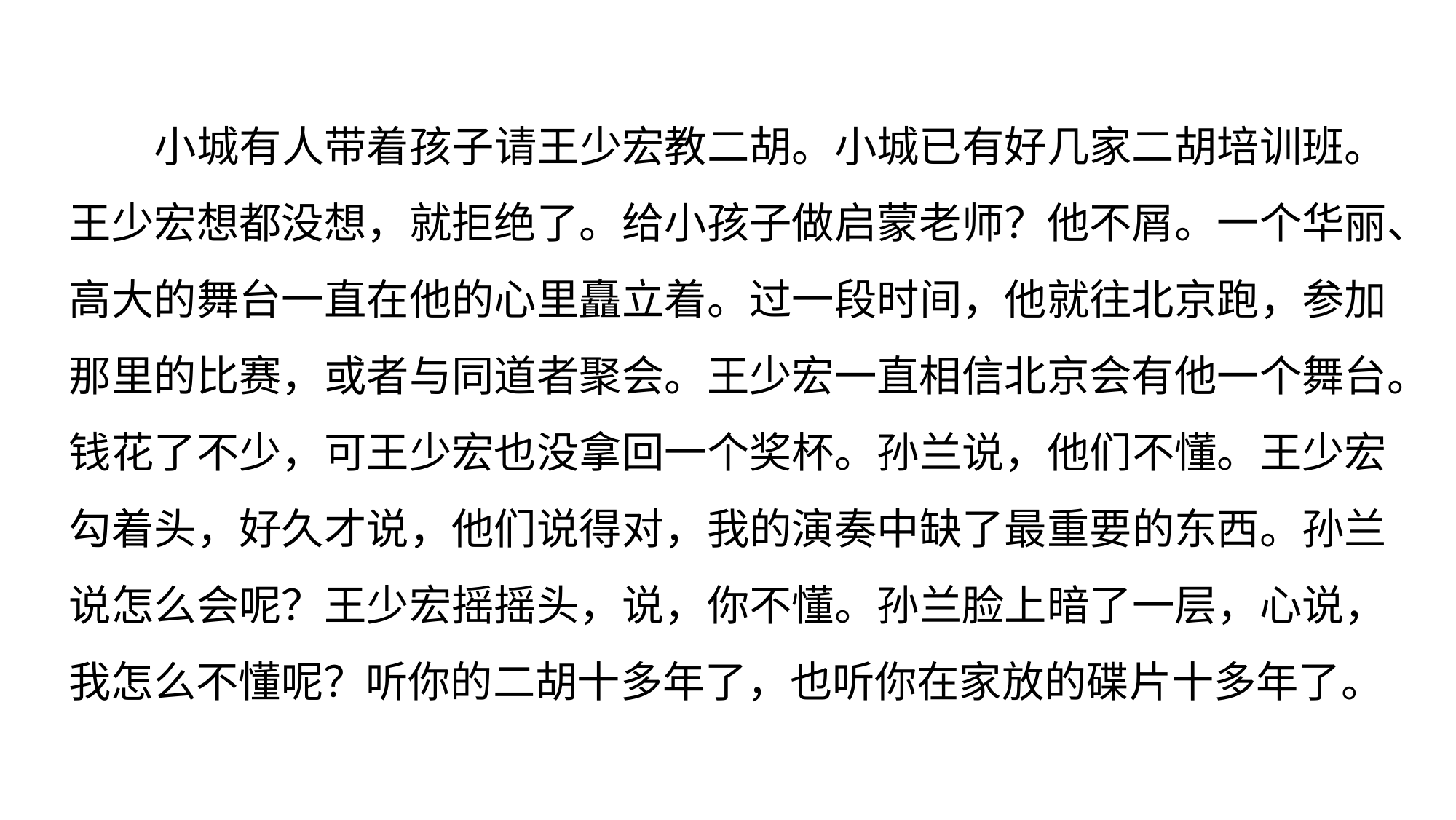

小城有人带着孩子请王少宏教二胡。小城已有好几家二胡培训班。王少宏想都没想，就拒绝了。给小孩子做启蒙老师？他不屑。一个华丽、高大的舞台一直在他的心里矗立着。过一段时间，他就往北京跑，参加那里的比赛，或者与同道者聚会。王少宏一直相信北京会有他一个舞台。钱花了不少，可王少宏也没拿回一个奖杯。孙兰说，他们不懂。王少宏勾着头，好久才说，他们说得对，我的演奏中缺了最重要的东西。孙兰说怎么会呢？王少宏摇摇头，说，你不懂。孙兰脸上暗了一层，心说，我怎么不懂呢？听你的二胡十多年了，也听你在家放的碟片十多年了。